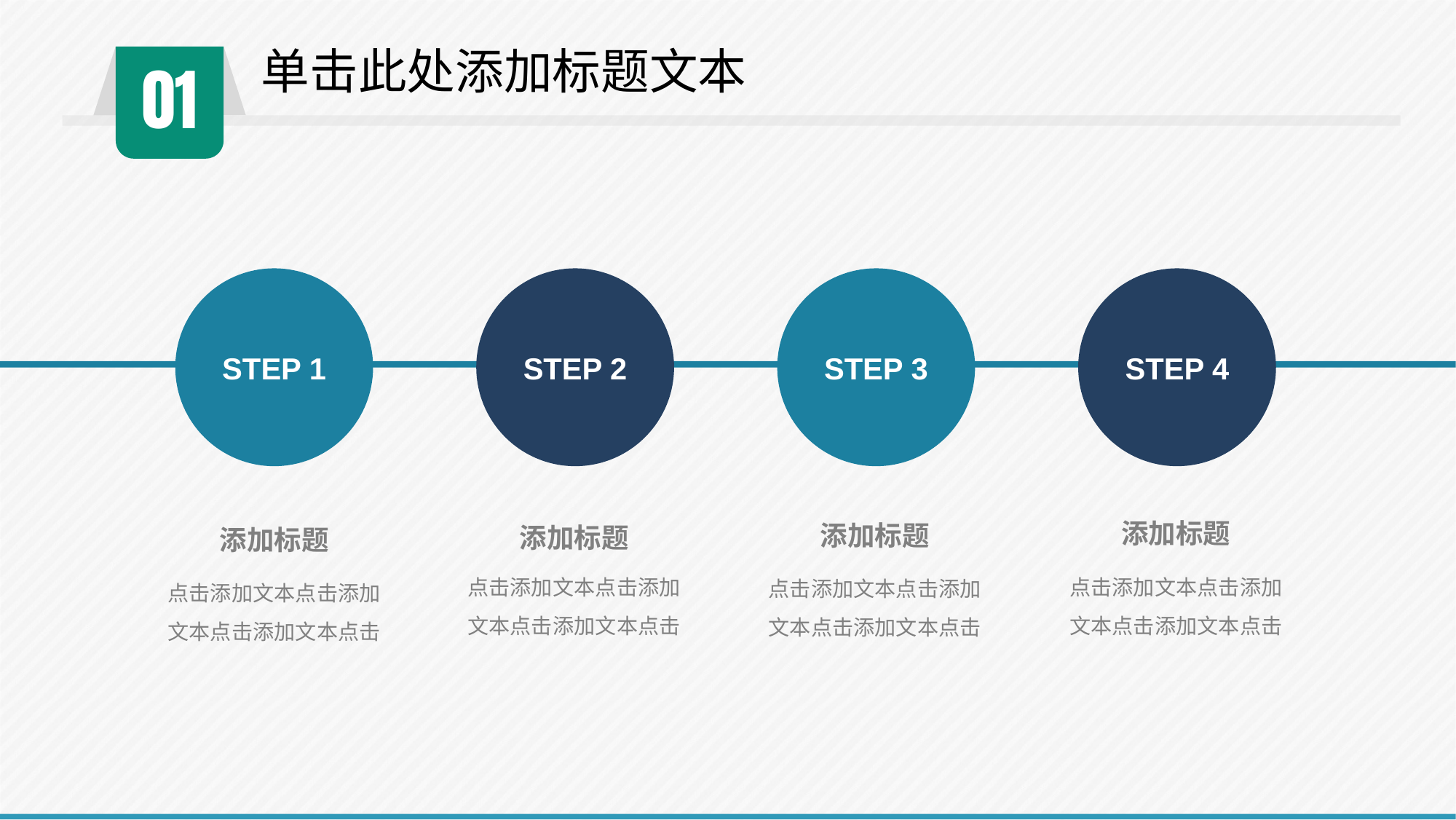

单击此处添加标题文本

01

STEP 1
STEP 2
STEP 3
STEP 4

添加标题
添加标题
添加标题
添加标题
点击添加文本点击添加文本点击添加文本点击
点击添加文本点击添加文本点击添加文本点击
点击添加文本点击添加文本点击添加文本点击
点击添加文本点击添加文本点击添加文本点击